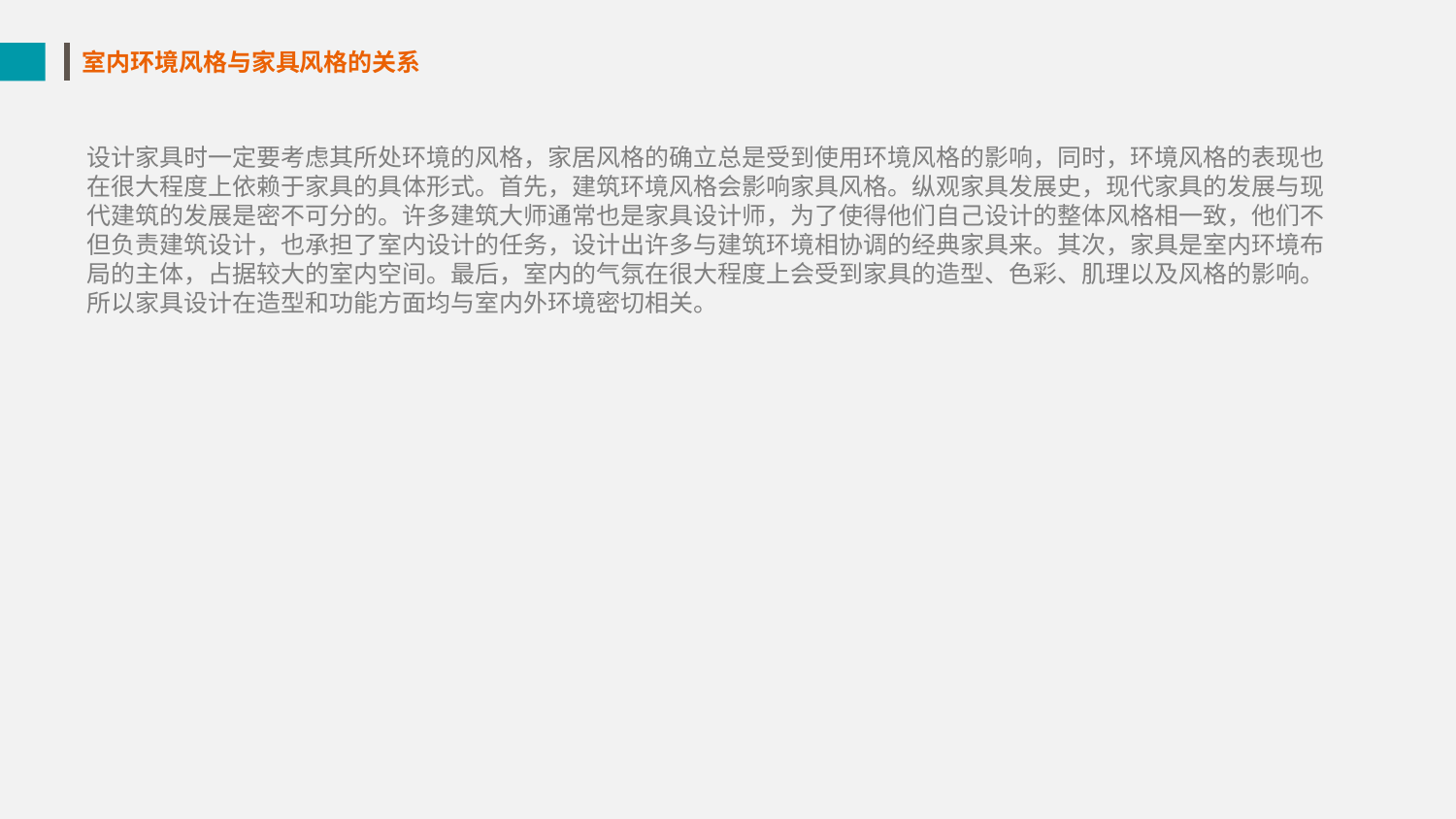

室内环境风格与家具风格的关系

设计家具时一定要考虑其所处环境的风格，家居风格的确立总是受到使用环境风格的影响，同时，环境风格的表现也在很大程度上依赖于家具的具体形式。首先，建筑环境风格会影响家具风格。纵观家具发展史，现代家具的发展与现代建筑的发展是密不可分的。许多建筑大师通常也是家具设计师，为了使得他们自己设计的整体风格相一致，他们不但负责建筑设计，也承担了室内设计的任务，设计出许多与建筑环境相协调的经典家具来。其次，家具是室内环境布局的主体，占据较大的室内空间。最后，室内的气氛在很大程度上会受到家具的造型、色彩、肌理以及风格的影响。所以家具设计在造型和功能方面均与室内外环境密切相关。